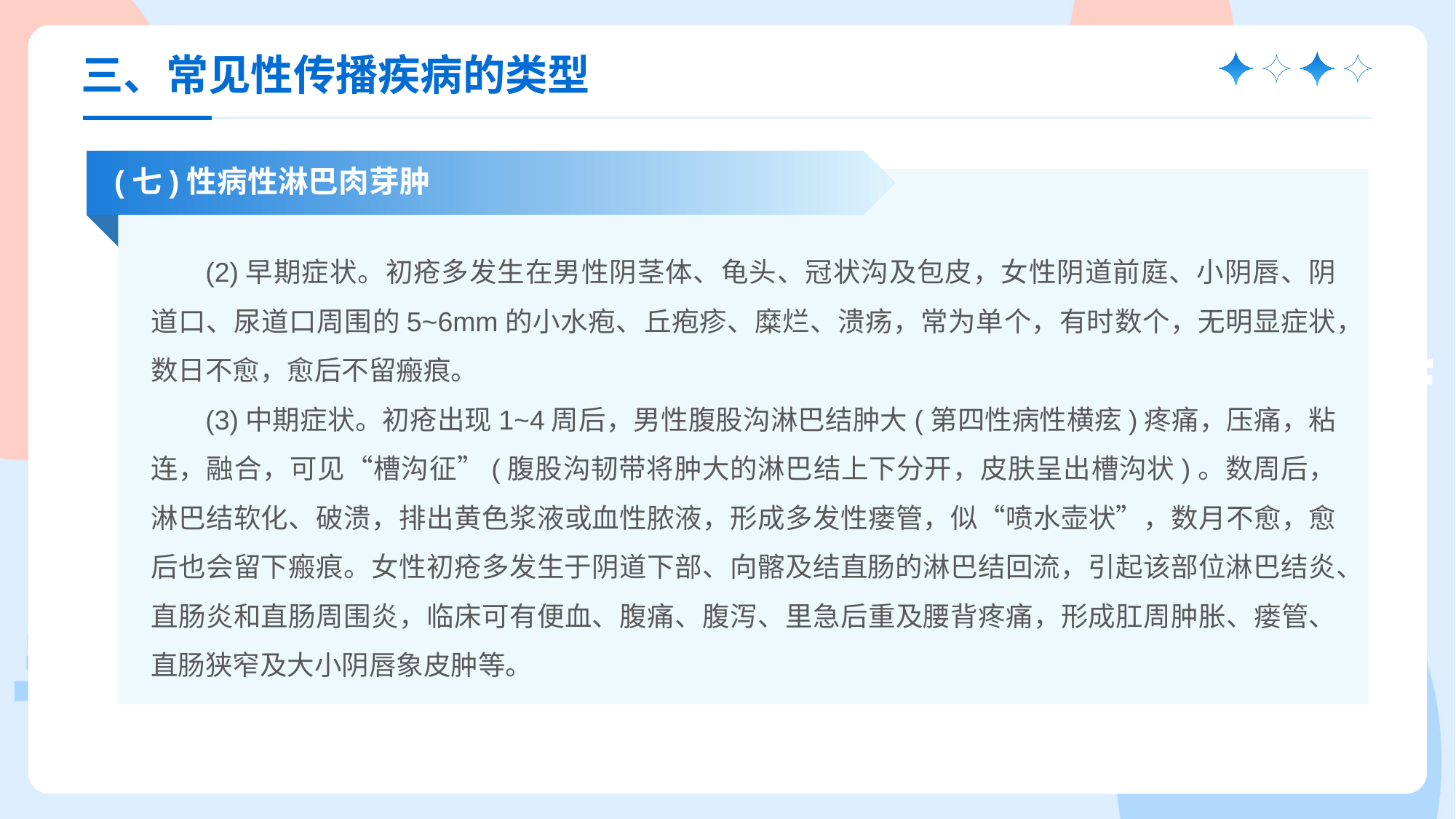

三、常见性传播疾病的类型
(七)性病性淋巴肉芽肿

(2)早期症状。初疮多发生在男性阴茎体、龟头、冠状沟及包皮，女性阴道前庭、小阴唇、阴道口、尿道口周围的5~6mm的小水疱、丘疱疹、糜烂、溃疡，常为单个，有时数个，无明显症状，数日不愈，愈后不留瘢痕。
(3)中期症状。初疮出现1~4周后，男性腹股沟淋巴结肿大(第四性病性横痃)疼痛，压痛，粘连，融合，可见“槽沟征”(腹股沟韧带将肿大的淋巴结上下分开，皮肤呈出槽沟状)。数周后，淋巴结软化、破溃，排出黄色浆液或血性脓液，形成多发性瘘管，似“喷水壶状”，数月不愈，愈后也会留下瘢痕。女性初疮多发生于阴道下部、向髂及结直肠的淋巴结回流，引起该部位淋巴结炎、直肠炎和直肠周围炎，临床可有便血、腹痛、腹泻、里急后重及腰背疼痛，形成肛周肿胀、瘘管、直肠狭窄及大小阴唇象皮肿等。